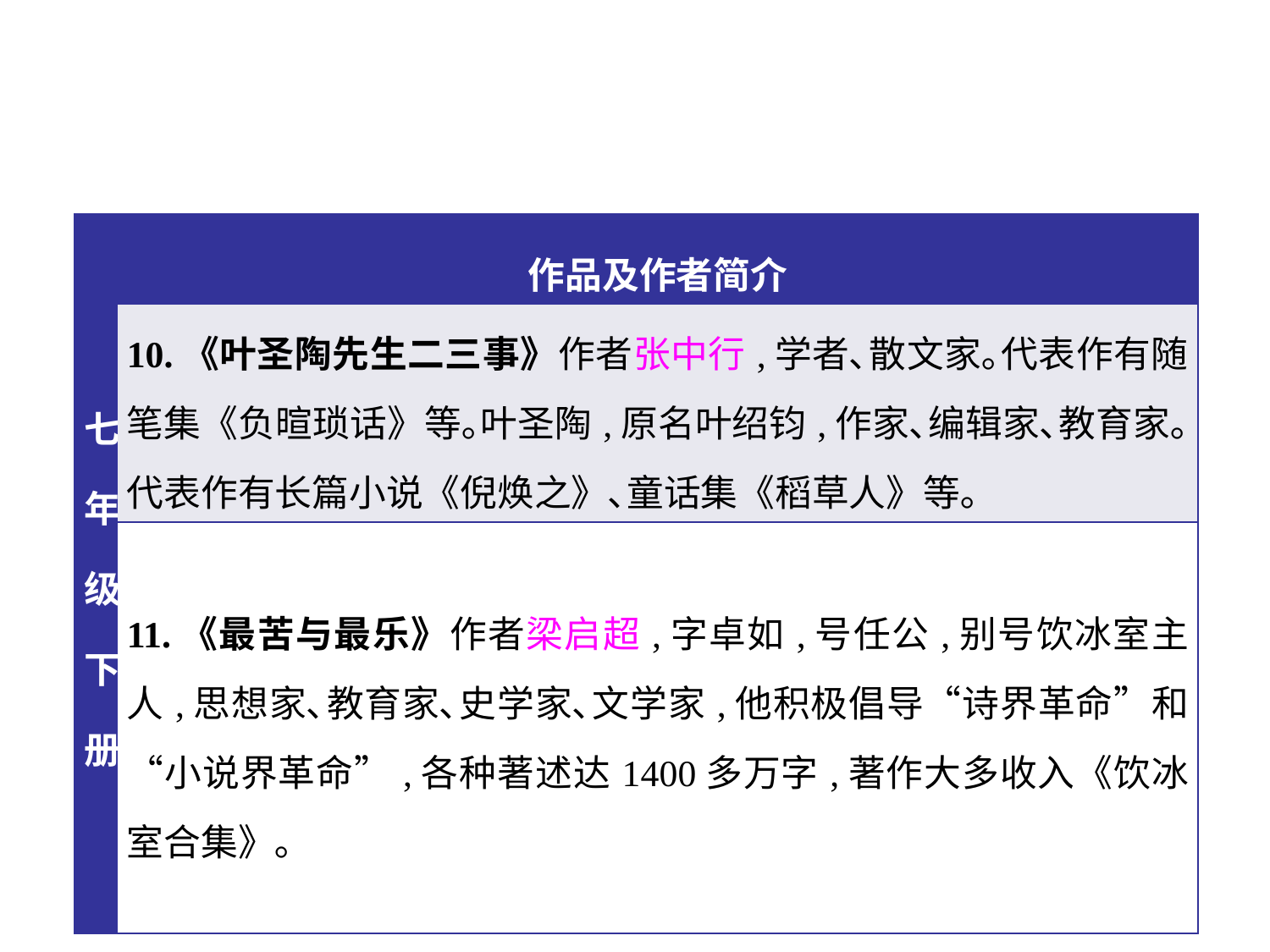

| 七年级下册 | 作品及作者简介 |
| --- | --- |
|  | 10.《叶圣陶先生二三事》作者张中行,学者､散文家｡代表作有随笔集《负暄琐话》等｡叶圣陶,原名叶绍钧,作家､编辑家､教育家｡代表作有长篇小说《倪焕之》､童话集《稻草人》等｡ |
|  | 11.《最苦与最乐》作者梁启超,字卓如,号任公,别号饮冰室主人,思想家､教育家､史学家､文学家,他积极倡导“诗界革命”和“小说界革命”,各种著述达1400多万字,著作大多收入《饮冰室合集》｡ |